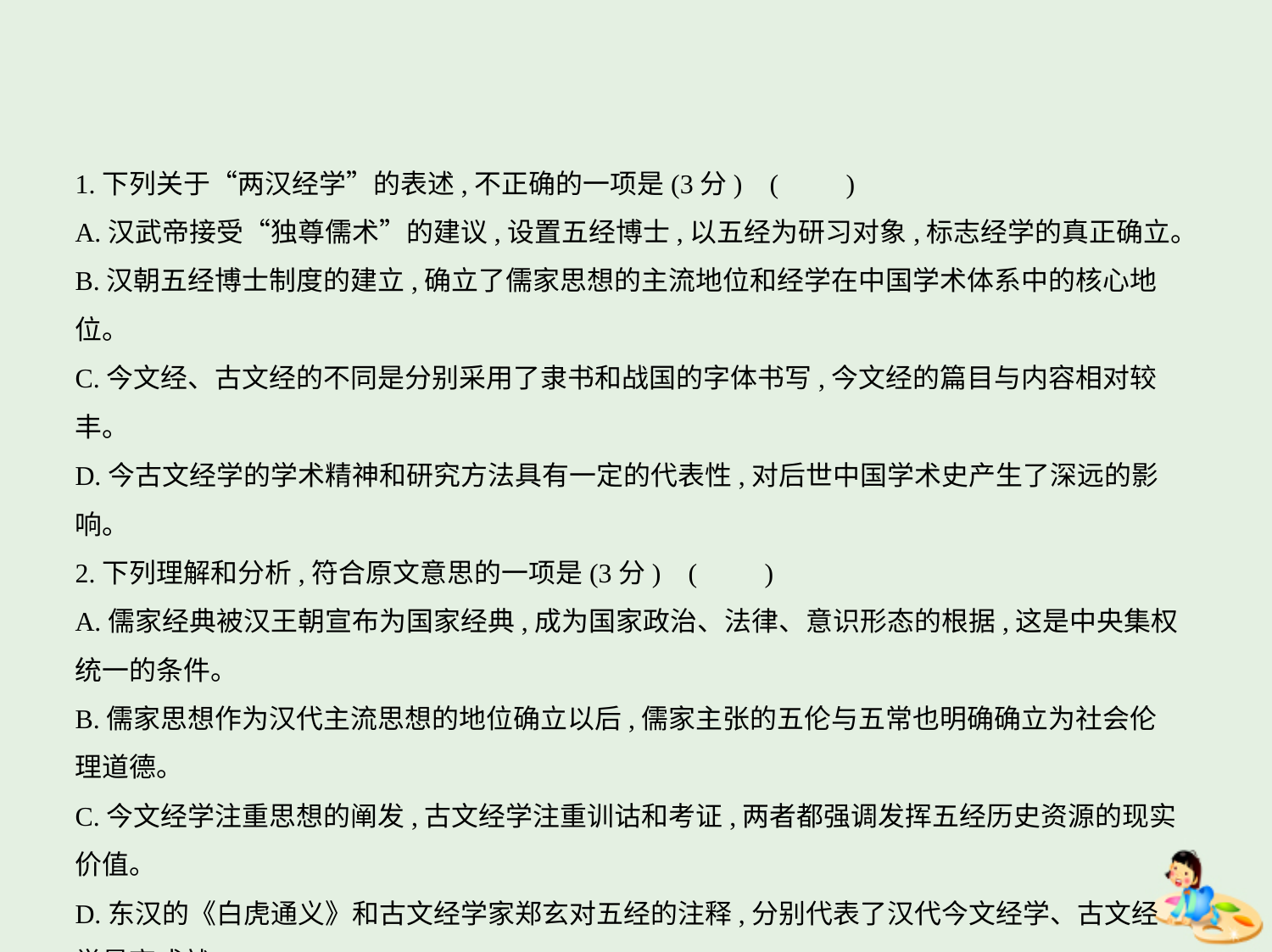

1.下列关于“两汉经学”的表述,不正确的一项是(3分) (　　)
A.汉武帝接受“独尊儒术”的建议,设置五经博士,以五经为研习对象,标志经学的真正确立。
B.汉朝五经博士制度的建立,确立了儒家思想的主流地位和经学在中国学术体系中的核心地位。
C.今文经、古文经的不同是分别采用了隶书和战国的字体书写,今文经的篇目与内容相对较丰。
D.今古文经学的学术精神和研究方法具有一定的代表性,对后世中国学术史产生了深远的影响。
2.下列理解和分析,符合原文意思的一项是(3分) (　　)
A.儒家经典被汉王朝宣布为国家经典,成为国家政治、法律、意识形态的根据,这是中央集权
统一的条件。
B.儒家思想作为汉代主流思想的地位确立以后,儒家主张的五伦与五常也明确确立为社会伦
理道德。
C.今文经学注重思想的阐发,古文经学注重训诂和考证,两者都强调发挥五经历史资源的现实
价值。
D.东汉的《白虎通义》和古文经学家郑玄对五经的注释,分别代表了汉代今文经学、古文经
学最高成就。